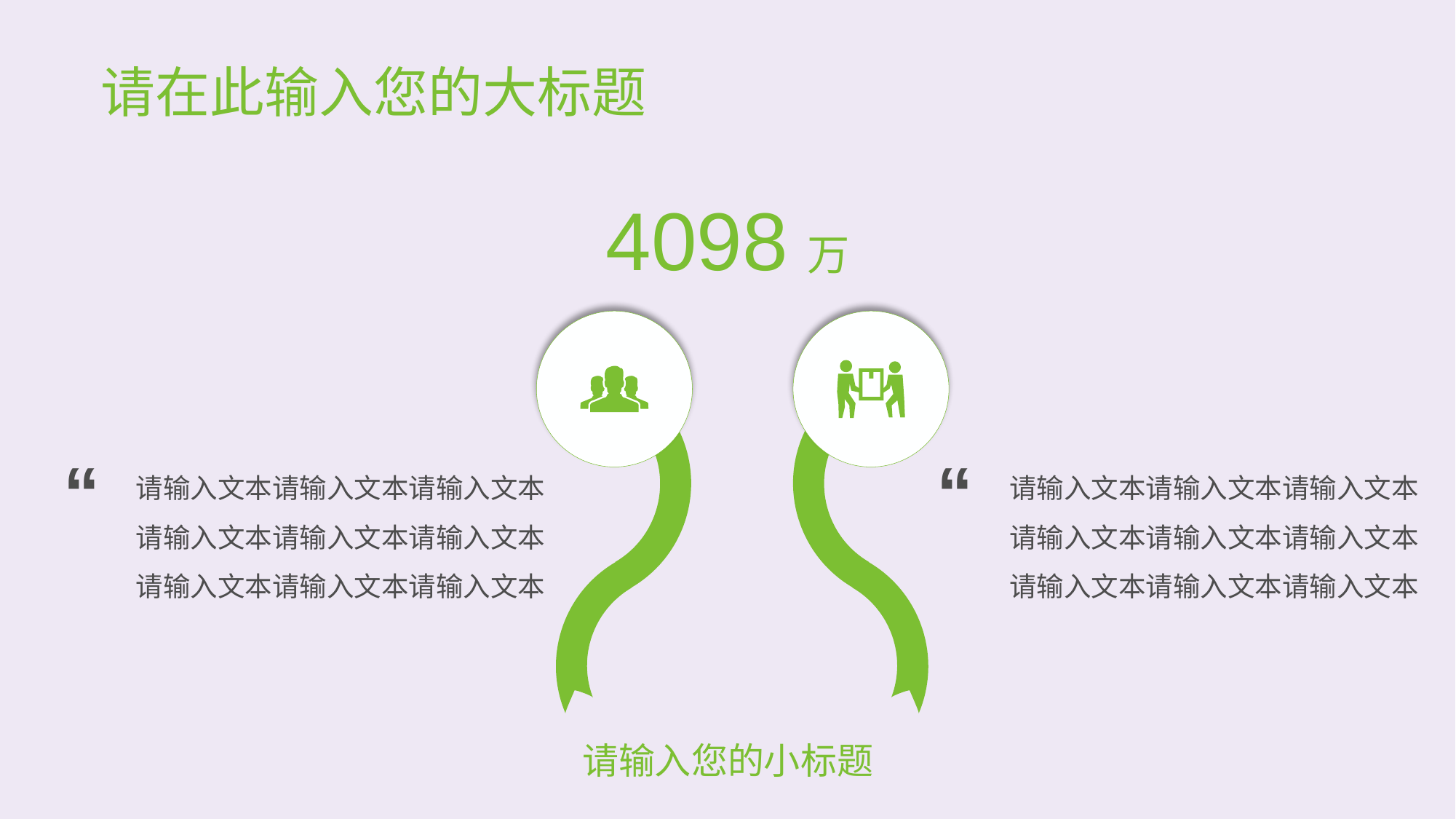

# 请在此输入您的大标题
4098万

请输入文本请输入文本请输入文本请输入文本请输入文本请输入文本请输入文本请输入文本请输入文本
请输入文本请输入文本请输入文本请输入文本请输入文本请输入文本请输入文本请输入文本请输入文本
“
“
请输入您的小标题